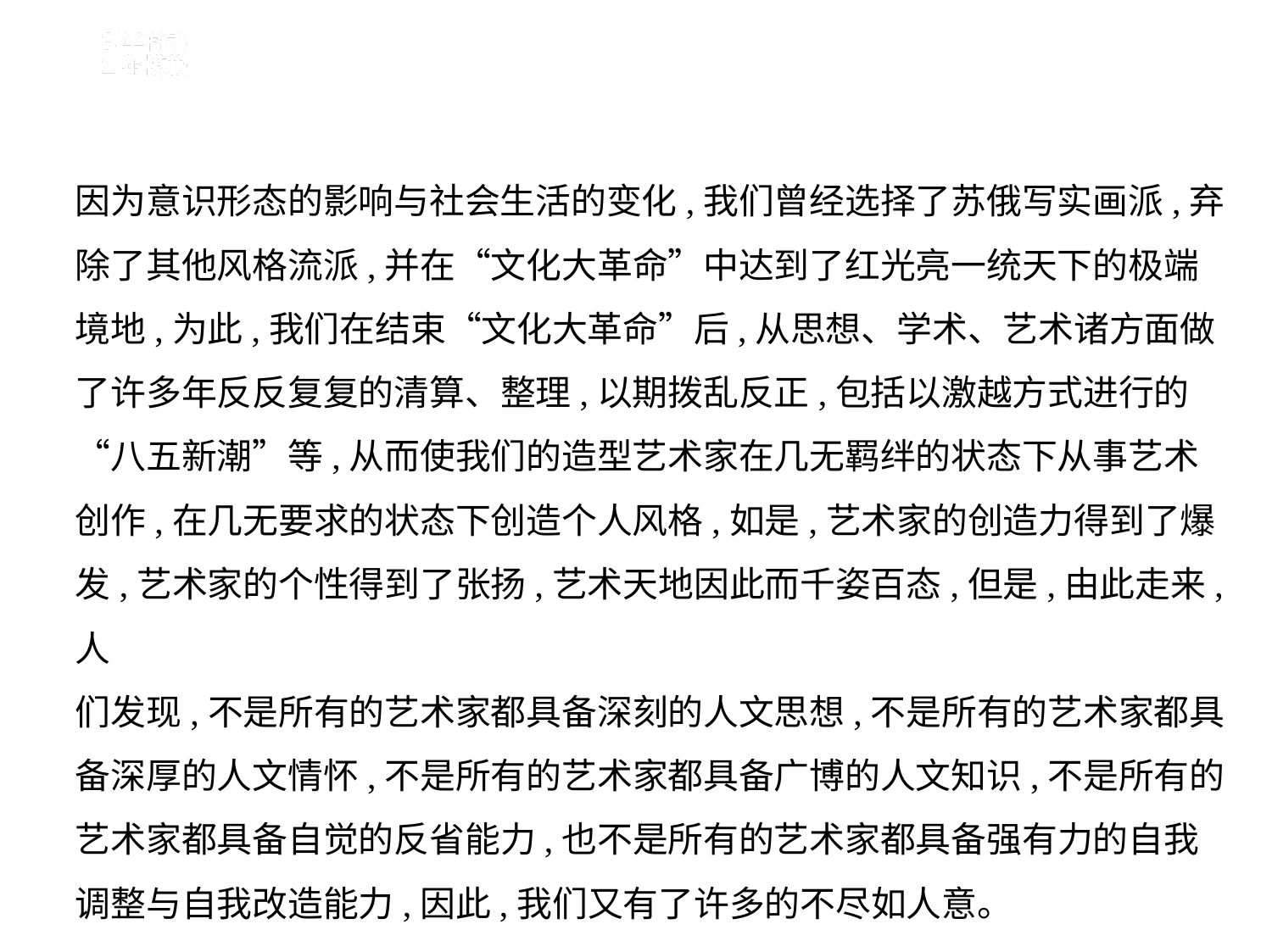

因为意识形态的影响与社会生活的变化,我们曾经选择了苏俄写实画派,弃
除了其他风格流派,并在“文化大革命”中达到了红光亮一统天下的极端
境地,为此,我们在结束“文化大革命”后,从思想、学术、艺术诸方面做
了许多年反反复复的清算、整理,以期拨乱反正,包括以激越方式进行的
“八五新潮”等,从而使我们的造型艺术家在几无羁绊的状态下从事艺术
创作,在几无要求的状态下创造个人风格,如是,艺术家的创造力得到了爆
发,艺术家的个性得到了张扬,艺术天地因此而千姿百态,但是,由此走来,人
们发现,不是所有的艺术家都具备深刻的人文思想,不是所有的艺术家都具
备深厚的人文情怀,不是所有的艺术家都具备广博的人文知识,不是所有的
艺术家都具备自觉的反省能力,也不是所有的艺术家都具备强有力的自我
调整与自我改造能力,因此,我们又有了许多的不尽如人意。